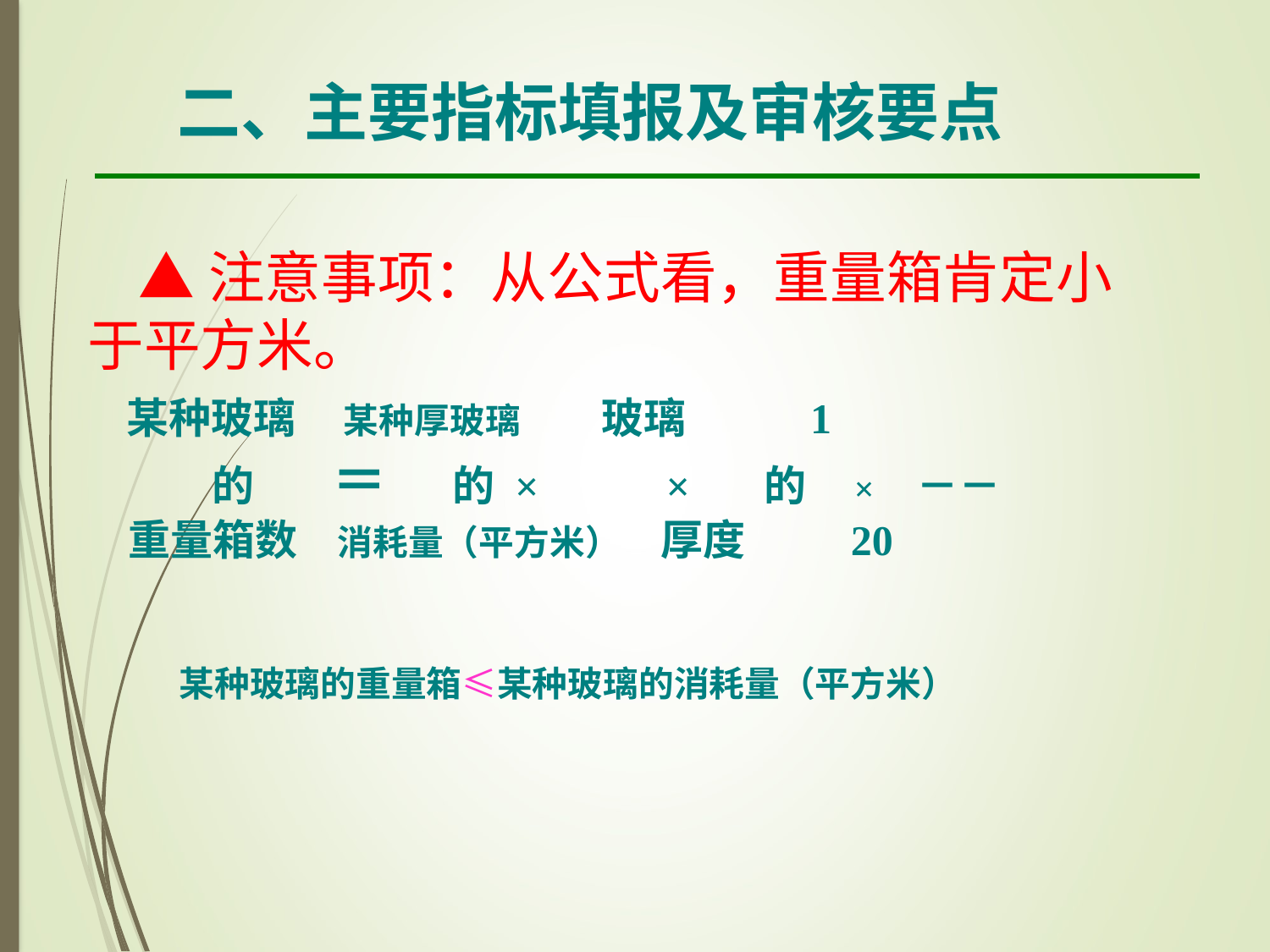

二、主要指标填报及审核要点
    ▲注意事项：从公式看，重量箱肯定小于平方米。
  某种玻璃      某种厚玻璃          玻璃            1
            的      ＝     的 ×            ×      的    ×   －－
    重量箱数     消耗量（平方米）     厚度          20
某种玻璃的重量箱≤某种玻璃的消耗量（平方米）